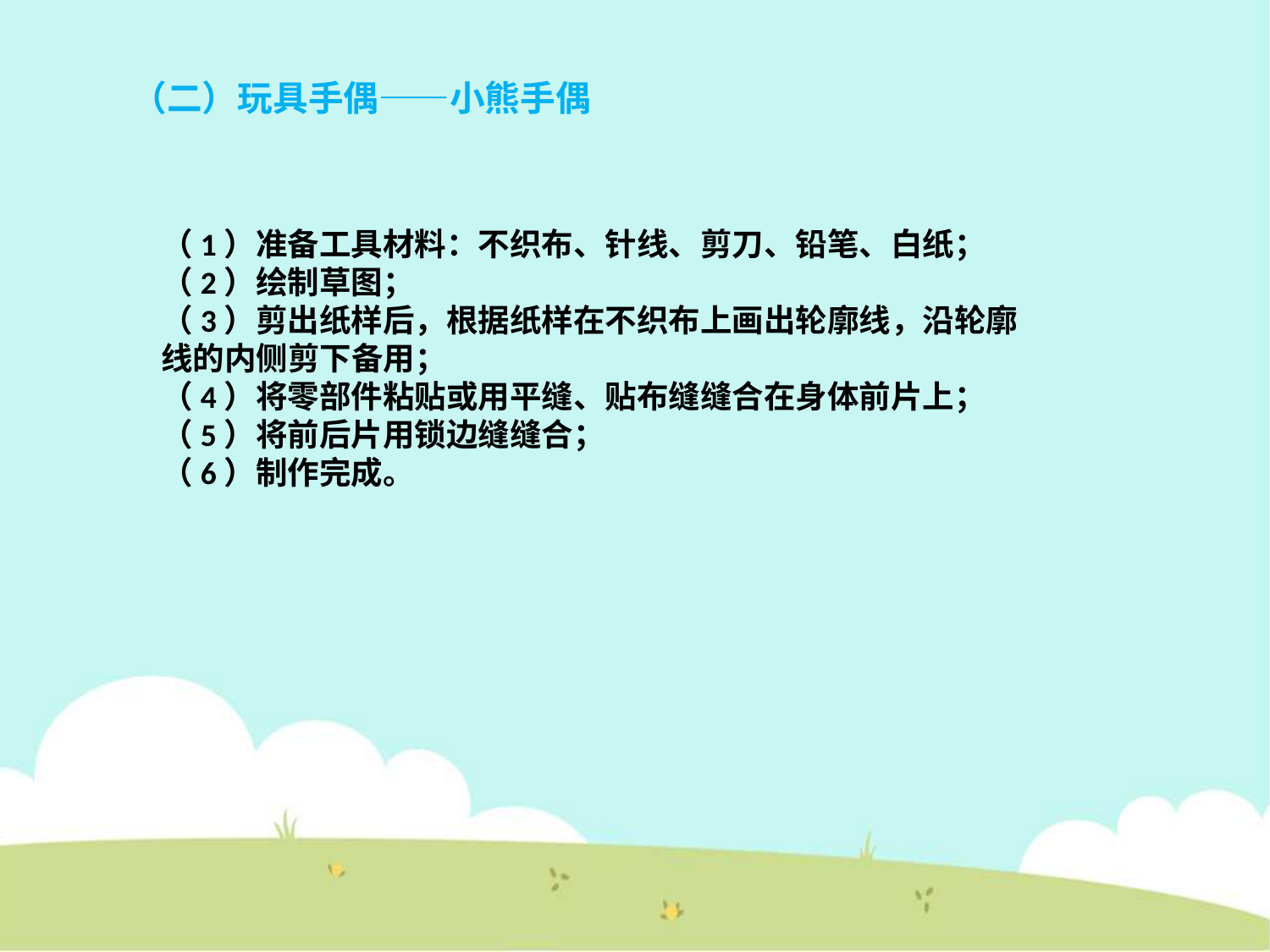

（二）玩具手偶——小熊手偶
（1）准备工具材料：不织布、针线、剪刀、铅笔、白纸；
（2）绘制草图；
（3）剪出纸样后，根据纸样在不织布上画出轮廓线，沿轮廓线的内侧剪下备用；
（4）将零部件粘贴或用平缝、贴布缝缝合在身体前片上；
（5）将前后片用锁边缝缝合；
（6）制作完成。